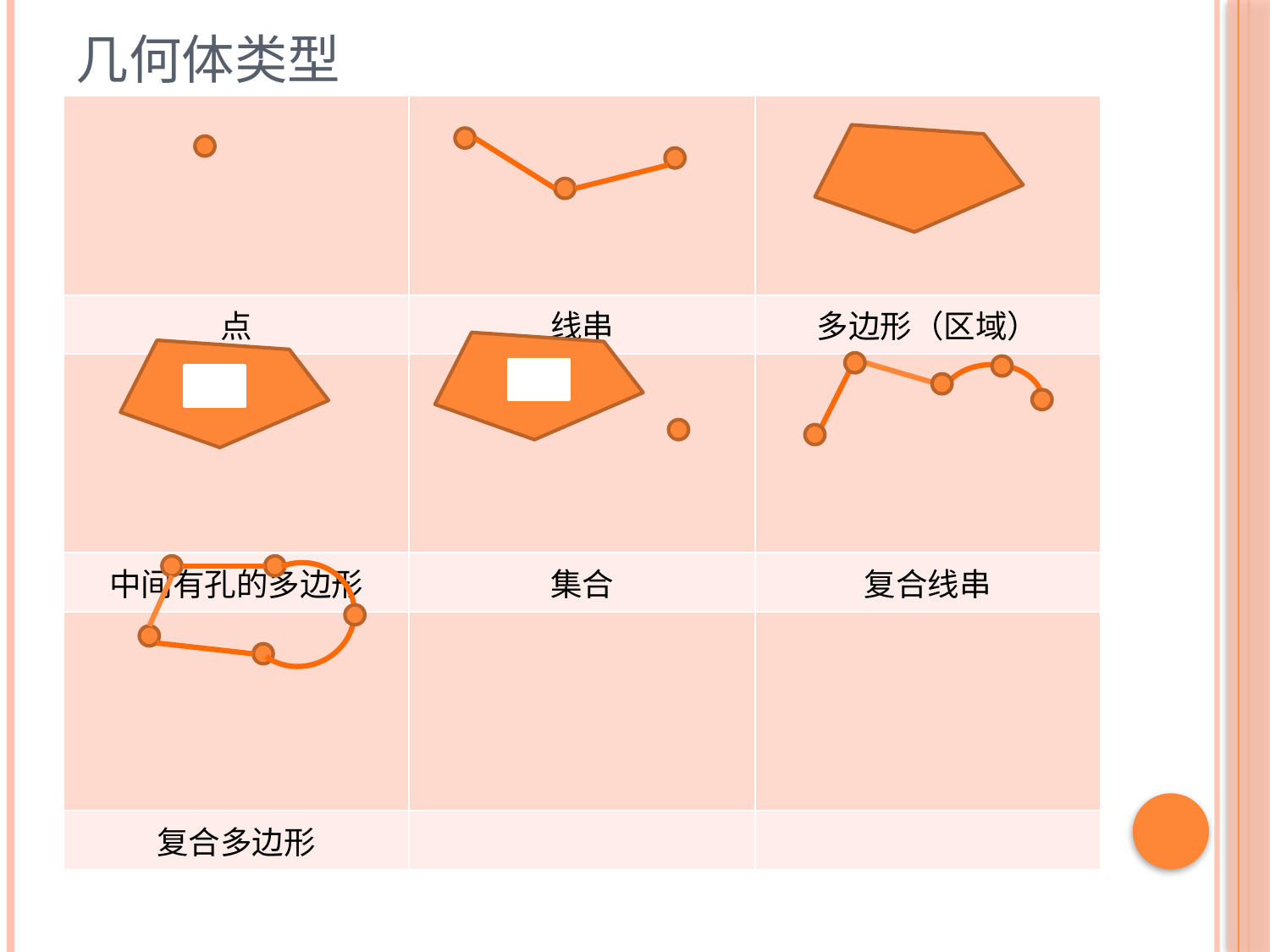

# 几何体类型
|  |  |  |
| --- | --- | --- |
| 点 | 线串 | 多边形（区域） |
|  |  |  |
| 中间有孔的多边形 | 集合 | 复合线串 |
|  |  |  |
| 复合多边形 |  |  |